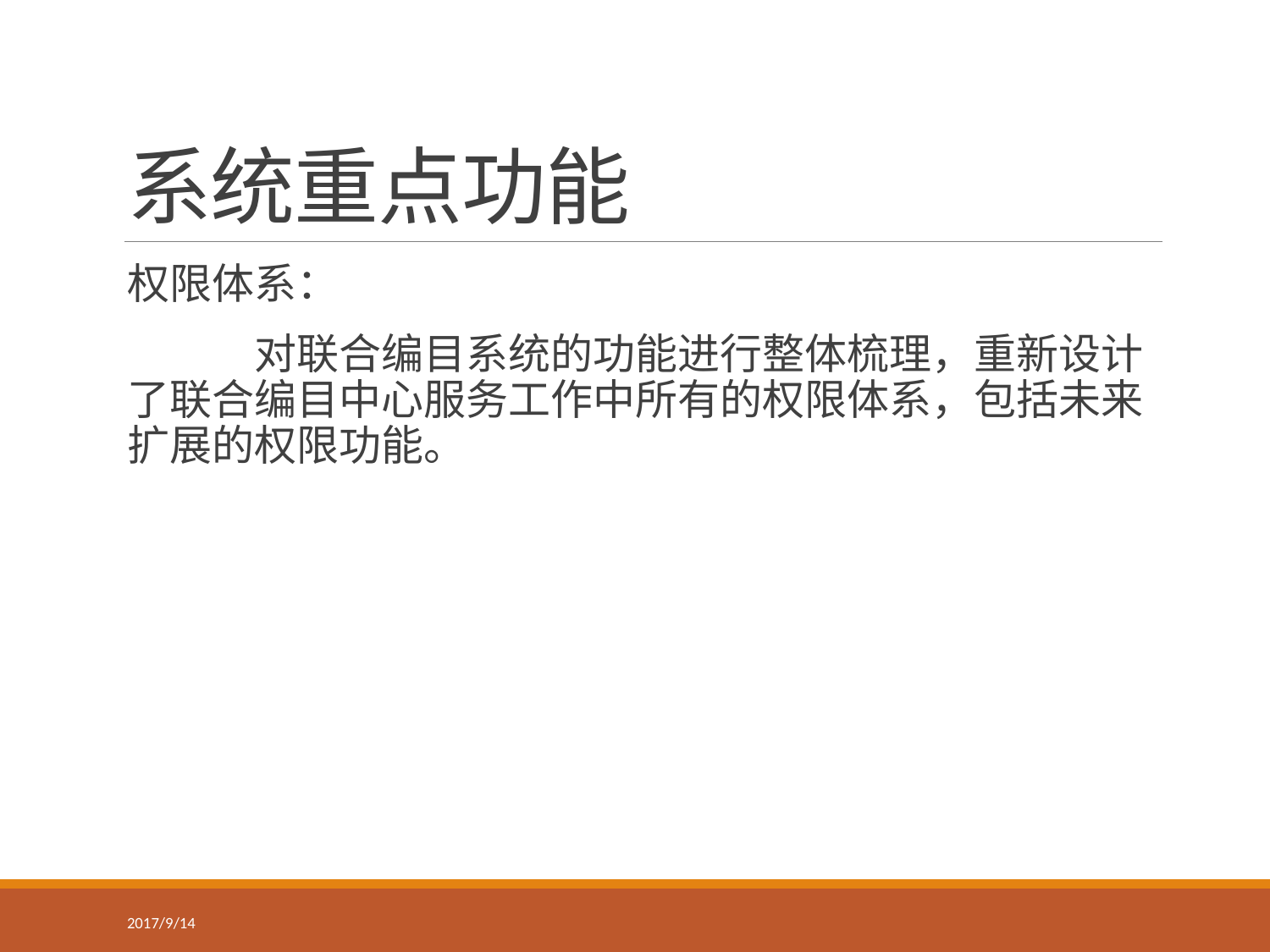

# 系统重点功能
权限体系：
 	对联合编目系统的功能进行整体梳理，重新设计了联合编目中心服务工作中所有的权限体系，包括未来扩展的权限功能。
2017/9/14